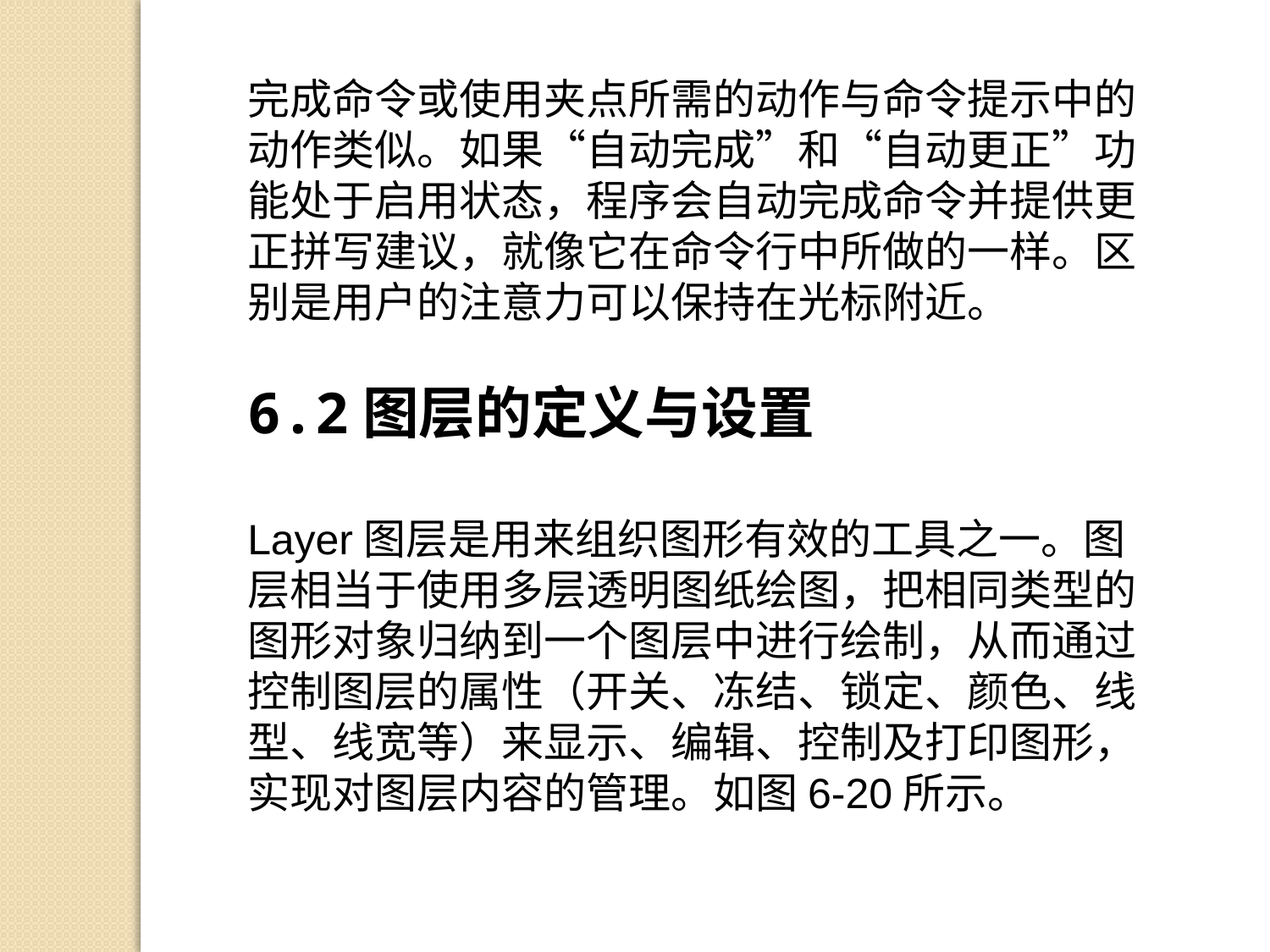

完成命令或使用夹点所需的动作与命令提示中的动作类似。如果“自动完成”和“自动更正”功能处于启用状态，程序会自动完成命令并提供更正拼写建议，就像它在命令行中所做的一样。区别是用户的注意力可以保持在光标附近。

6.2图层的定义与设置

Layer图层是用来组织图形有效的工具之一。图层相当于使用多层透明图纸绘图，把相同类型的图形对象归纳到一个图层中进行绘制，从而通过控制图层的属性（开关、冻结、锁定、颜色、线型、线宽等）来显示、编辑、控制及打印图形，实现对图层内容的管理。如图6-20所示。